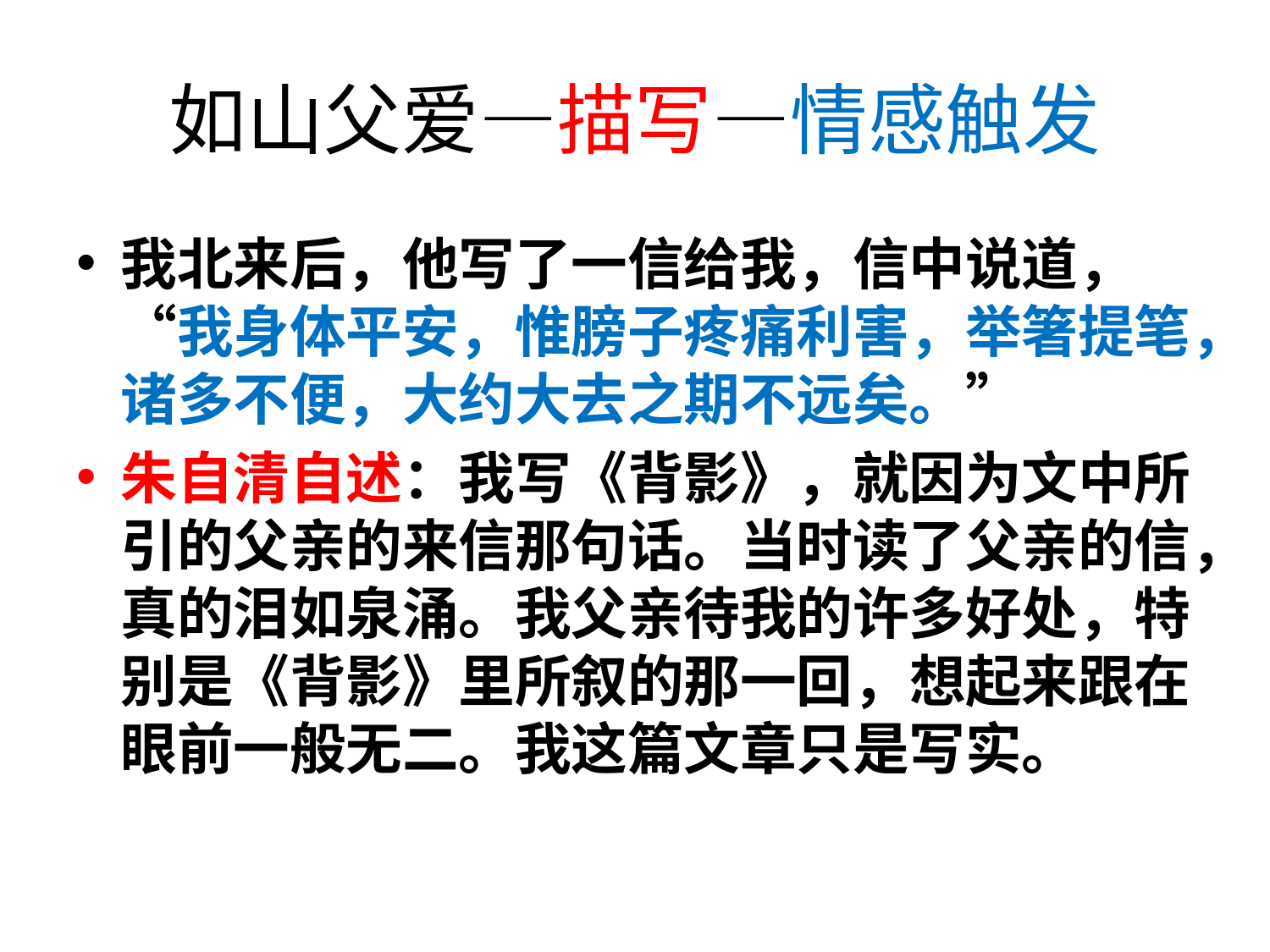

# 如山父爱—描写—情感触发
我北来后，他写了一信给我，信中说道，“我身体平安，惟膀子疼痛利害，举箸提笔，诸多不便，大约大去之期不远矣。”
朱自清自述：我写《背影》，就因为文中所引的父亲的来信那句话。当时读了父亲的信，真的泪如泉涌。我父亲待我的许多好处，特别是《背影》里所叙的那一回，想起来跟在眼前一般无二。我这篇文章只是写实。